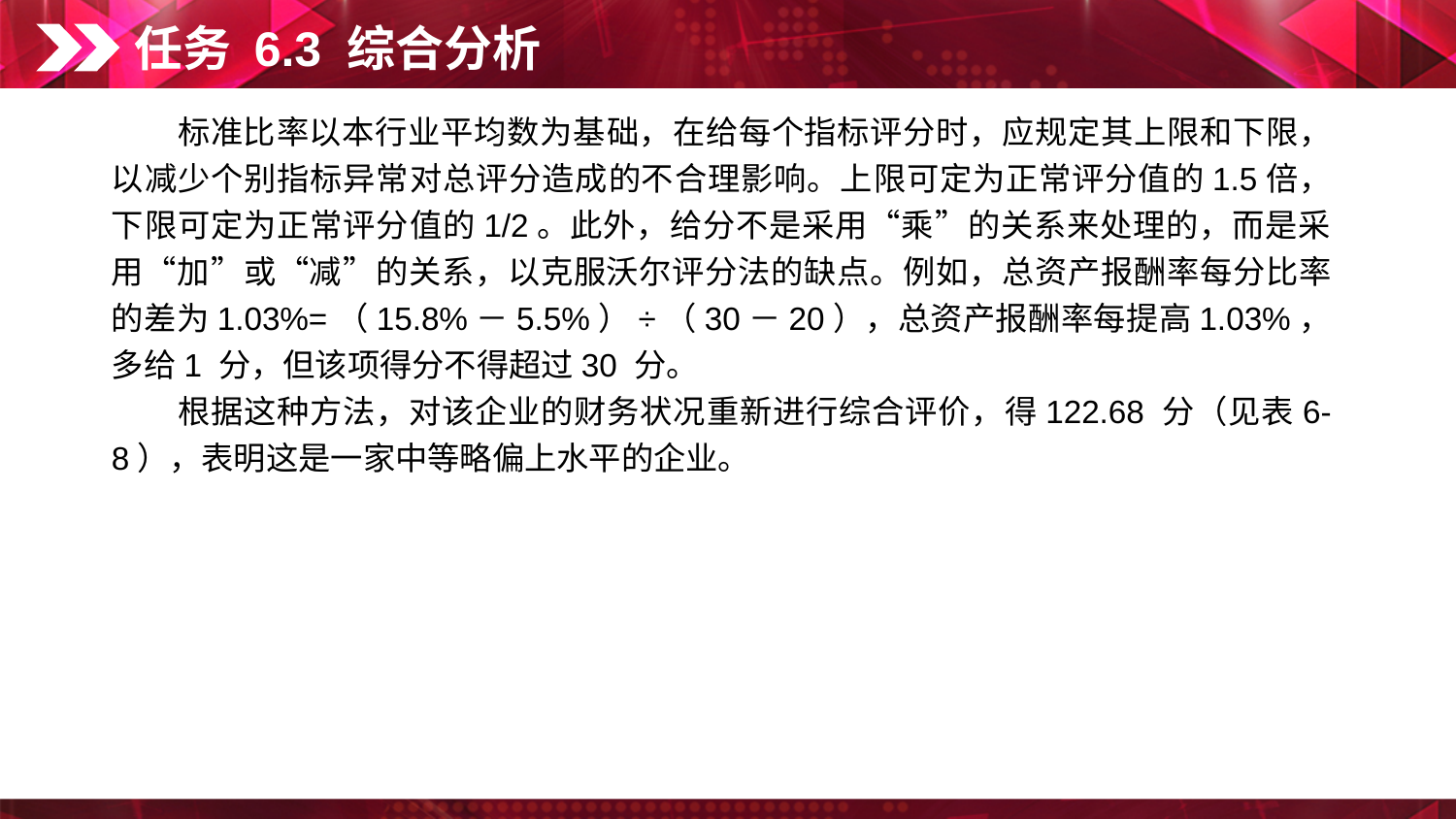

任务 6.3 综合分析

　　标准比率以本行业平均数为基础，在给每个指标评分时，应规定其上限和下限，以减少个别指标异常对总评分造成的不合理影响。上限可定为正常评分值的1.5倍，下限可定为正常评分值的1/2。此外，给分不是采用“乘”的关系来处理的，而是采用“加”或“减”的关系，以克服沃尔评分法的缺点。例如，总资产报酬率每分比率的差为1.03%=（15.8%－5.5%）÷（30－20），总资产报酬率每提高1.03%，多给1 分，但该项得分不得超过30 分。
　　根据这种方法，对该企业的财务状况重新进行综合评价，得122.68 分（见表6-8），表明这是一家中等略偏上水平的企业。